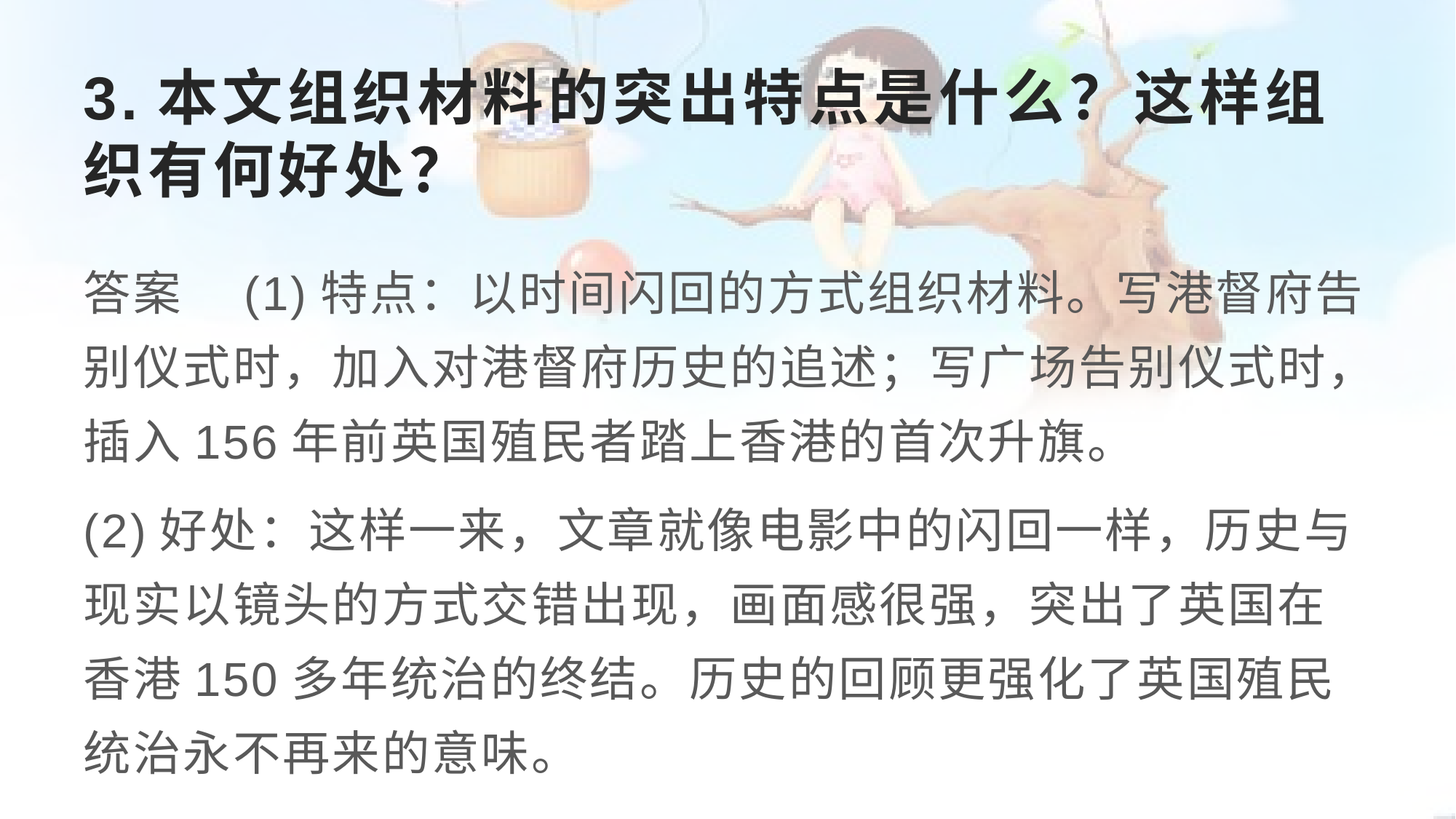

# 3.本文组织材料的突出特点是什么？这样组织有何好处？
答案　(1)特点：以时间闪回的方式组织材料。写港督府告别仪式时，加入对港督府历史的追述；写广场告别仪式时，插入156年前英国殖民者踏上香港的首次升旗。
(2)好处：这样一来，文章就像电影中的闪回一样，历史与现实以镜头的方式交错出现，画面感很强，突出了英国在香港150多年统治的终结。历史的回顾更强化了英国殖民统治永不再来的意味。